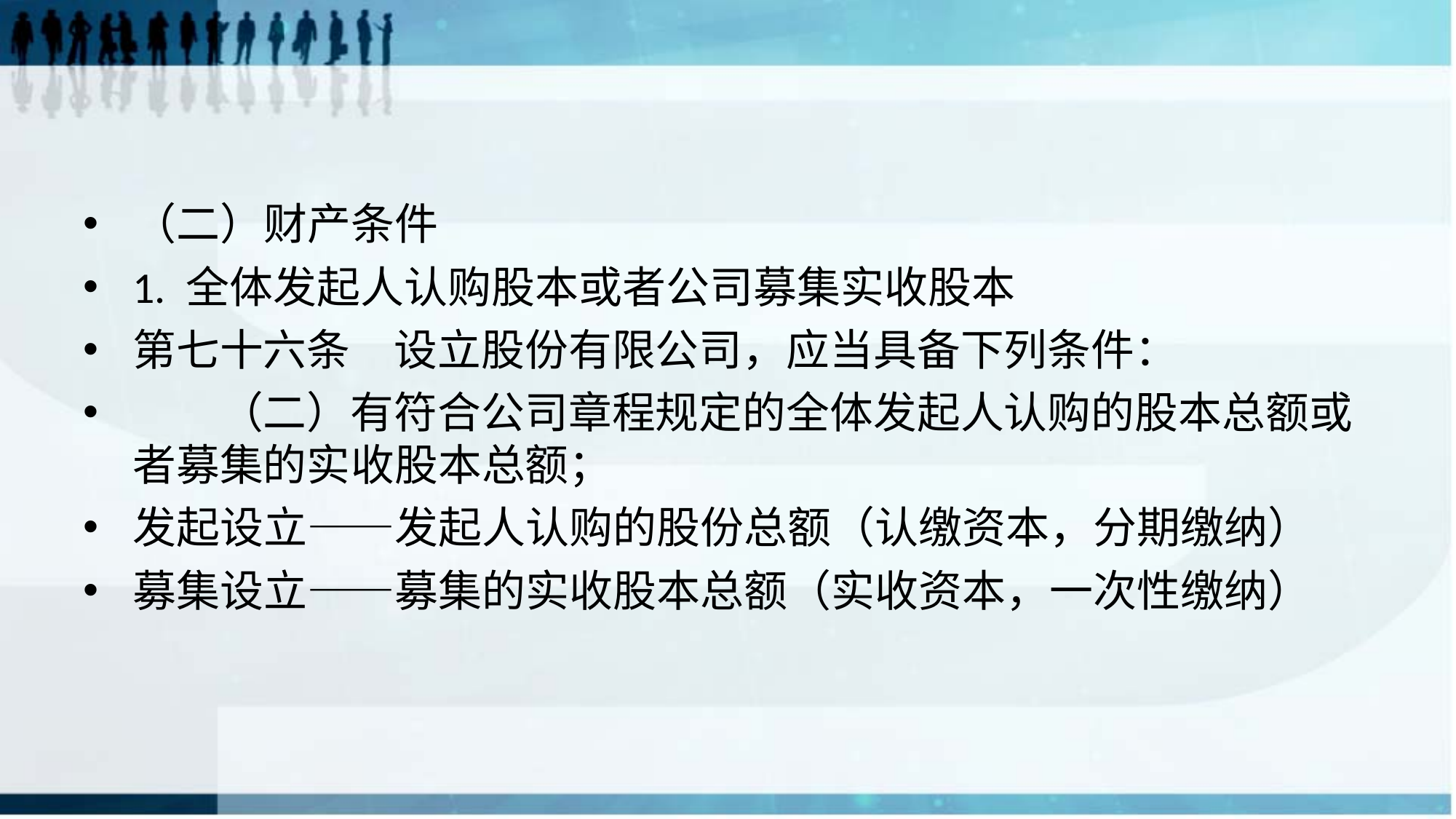

#
（二）财产条件
1. 全体发起人认购股本或者公司募集实收股本
第七十六条　设立股份有限公司，应当具备下列条件：
　　（二）有符合公司章程规定的全体发起人认购的股本总额或者募集的实收股本总额；
发起设立——发起人认购的股份总额（认缴资本，分期缴纳）
募集设立——募集的实收股本总额（实收资本，一次性缴纳）